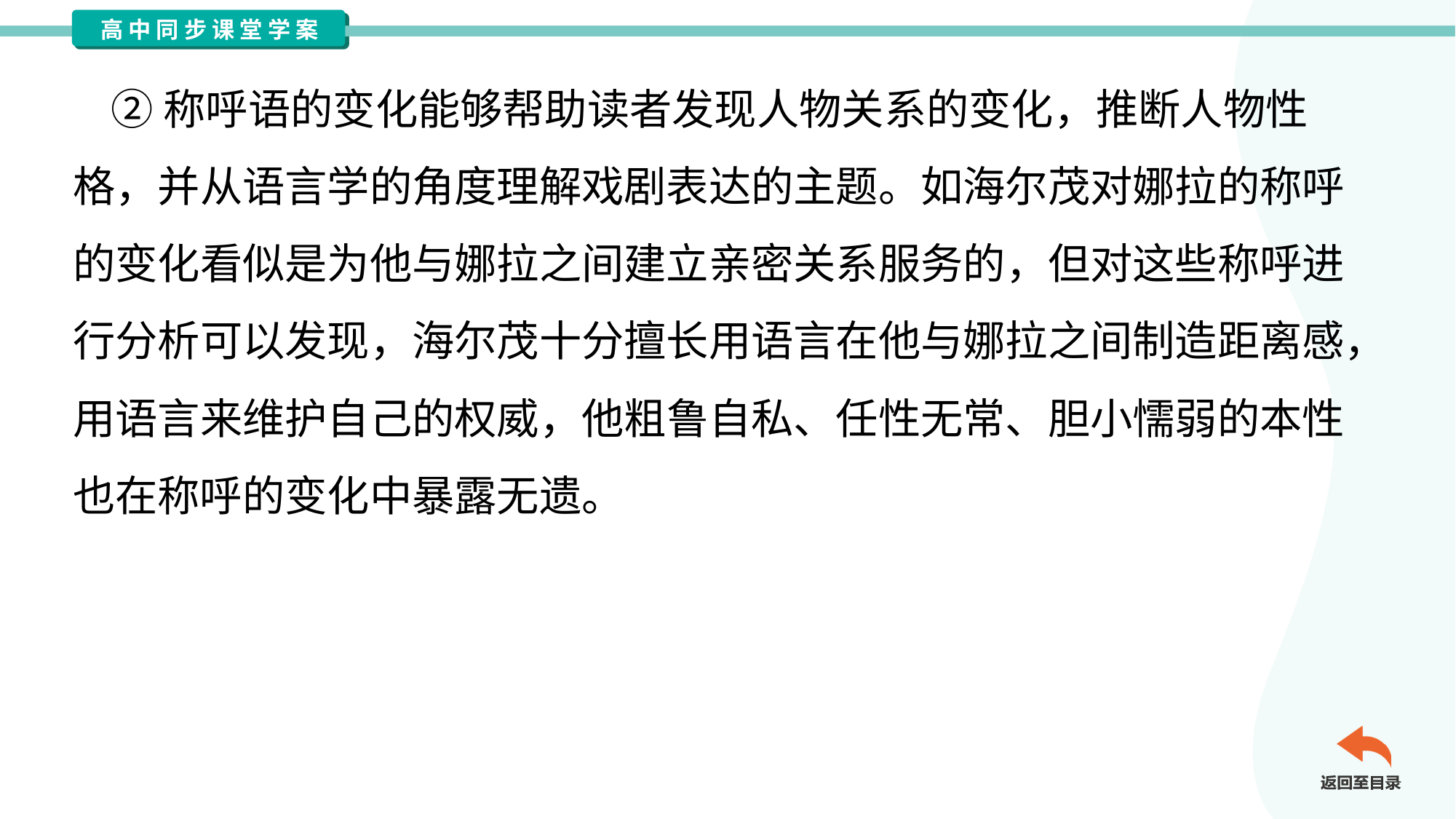

②称呼语的变化能够帮助读者发现人物关系的变化，推断人物性
格，并从语言学的角度理解戏剧表达的主题。如海尔茂对娜拉的称呼
的变化看似是为他与娜拉之间建立亲密关系服务的，但对这些称呼进
行分析可以发现，海尔茂十分擅长用语言在他与娜拉之间制造距离感，
用语言来维护自己的权威，他粗鲁自私、任性无常、胆小懦弱的本性
也在称呼的变化中暴露无遗。